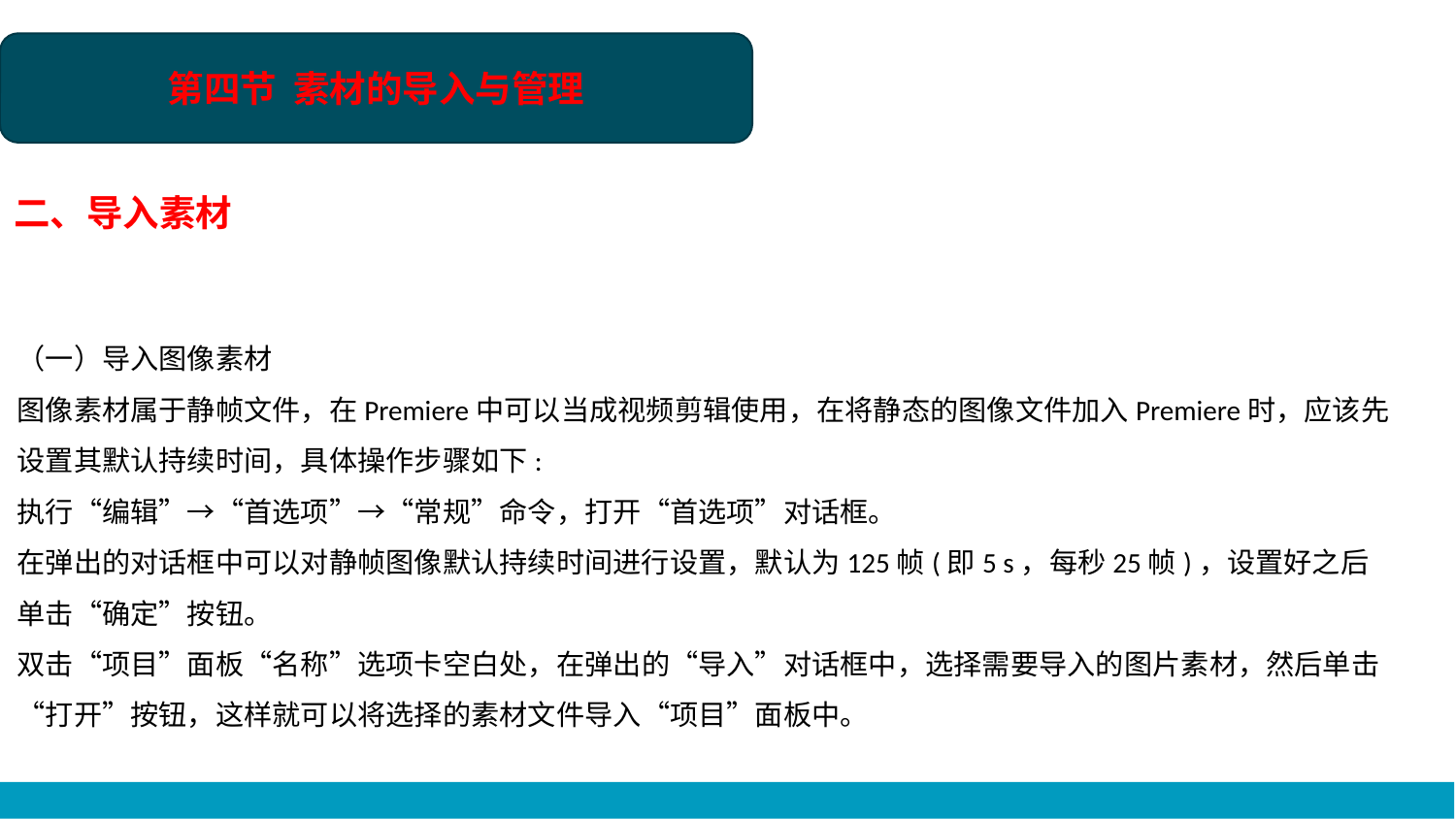

第四节  素材的导入与管理
二、导入素材
（一）导入图像素材
图像素材属于静帧文件，在Premiere中可以当成视频剪辑使用，在将静态的图像文件加入Premiere时，应该先设置其默认持续时间，具体操作步骤如下:
执行“编辑”→“首选项”→“常规”命令，打开“首选项”对话框。
在弹出的对话框中可以对静帧图像默认持续时间进行设置，默认为125帧(即5 s，每秒25帧)，设置好之后单击“确定”按钮。
双击“项目”面板“名称”选项卡空白处，在弹出的“导入”对话框中，选择需要导入的图片素材，然后单击“打开”按钮，这样就可以将选择的素材文件导入“项目”面板中。